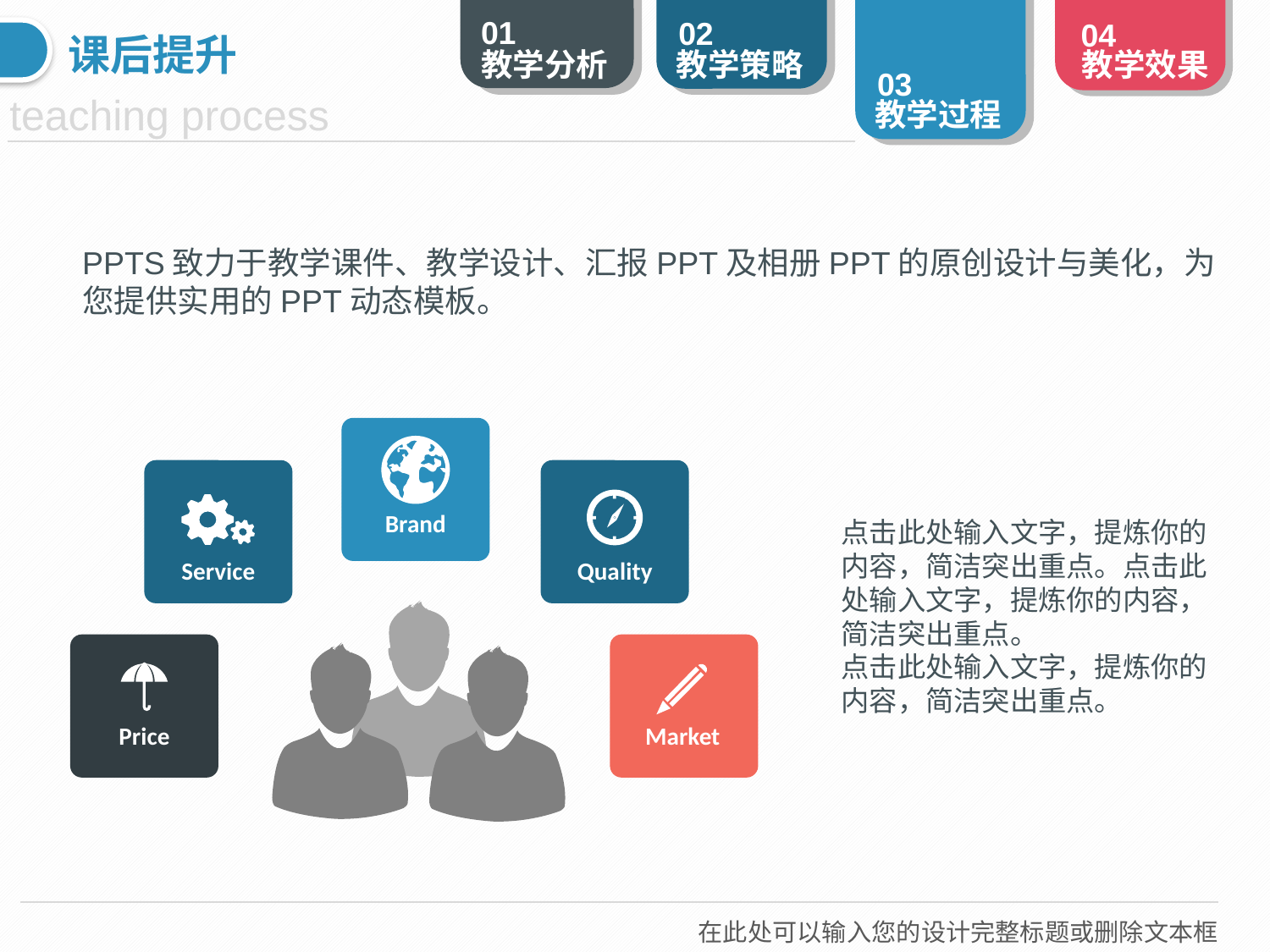

课后提升
PPTS致力于教学课件、教学设计、汇报PPT及相册PPT的原创设计与美化，为您提供实用的PPT动态模板。

Brand

Service

Quality
点击此处输入文字，提炼你的内容，简洁突出重点。点击此处输入文字，提炼你的内容，简洁突出重点。
点击此处输入文字，提炼你的内容，简洁突出重点。

Price

Market